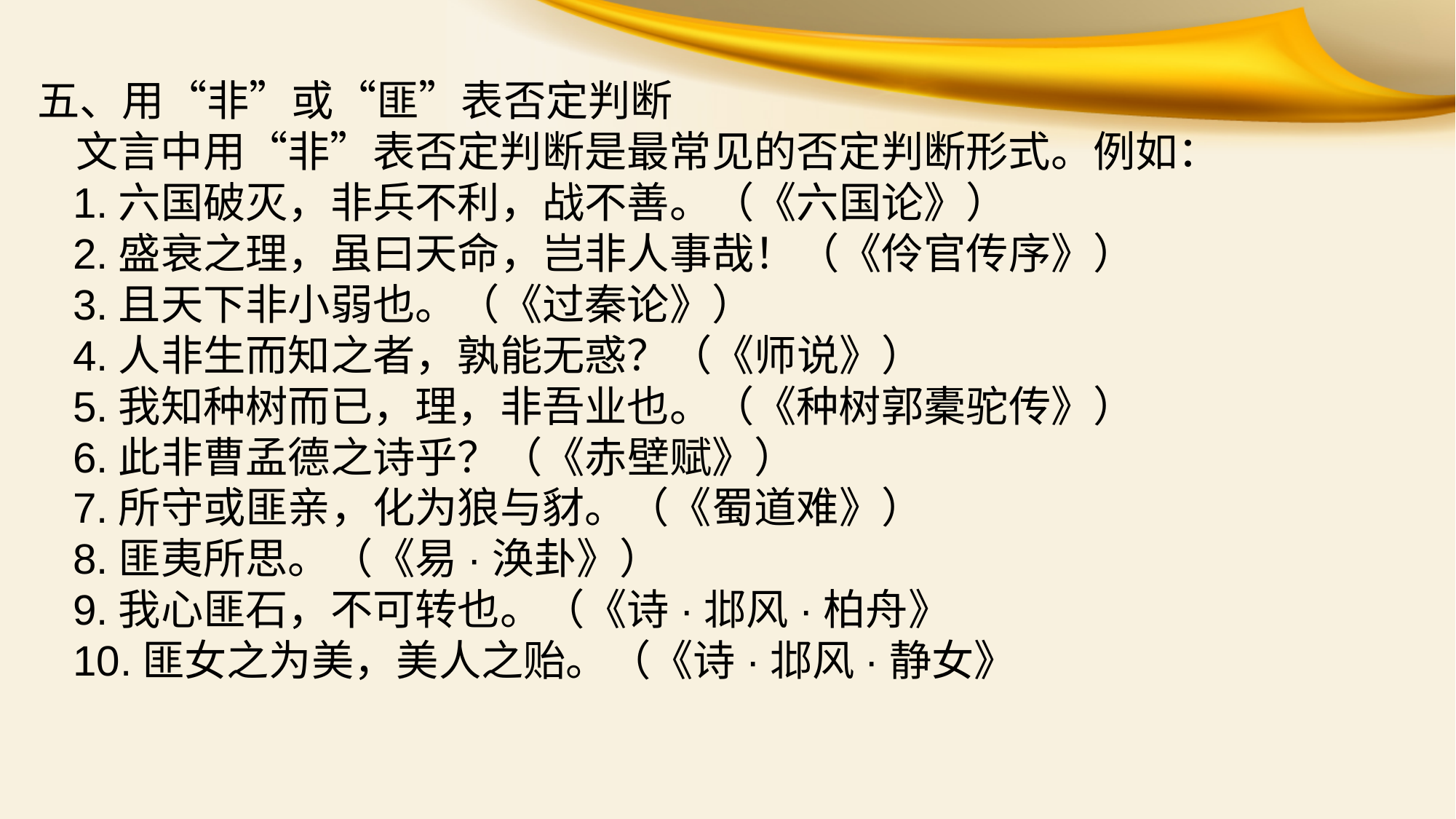

五、用“非”或“匪”表否定判断
   文言中用“非”表否定判断是最常见的否定判断形式。例如：
   1.六国破灭，非兵不利，战不善。（《六国论》）
   2.盛衰之理，虽曰天命，岂非人事哉！（《伶官传序》）
   3.且天下非小弱也。（《过秦论》）
   4.人非生而知之者，孰能无惑？（《师说》）
   5.我知种树而已，理，非吾业也。（《种树郭橐驼传》）
   6.此非曹孟德之诗乎？（《赤壁赋》）
   7.所守或匪亲，化为狼与豺。（《蜀道难》）
   8.匪夷所思。（《易·涣卦》）
   9.我心匪石，不可转也。（《诗·邶风·柏舟》
   10.匪女之为美，美人之贻。（《诗·邶风·静女》